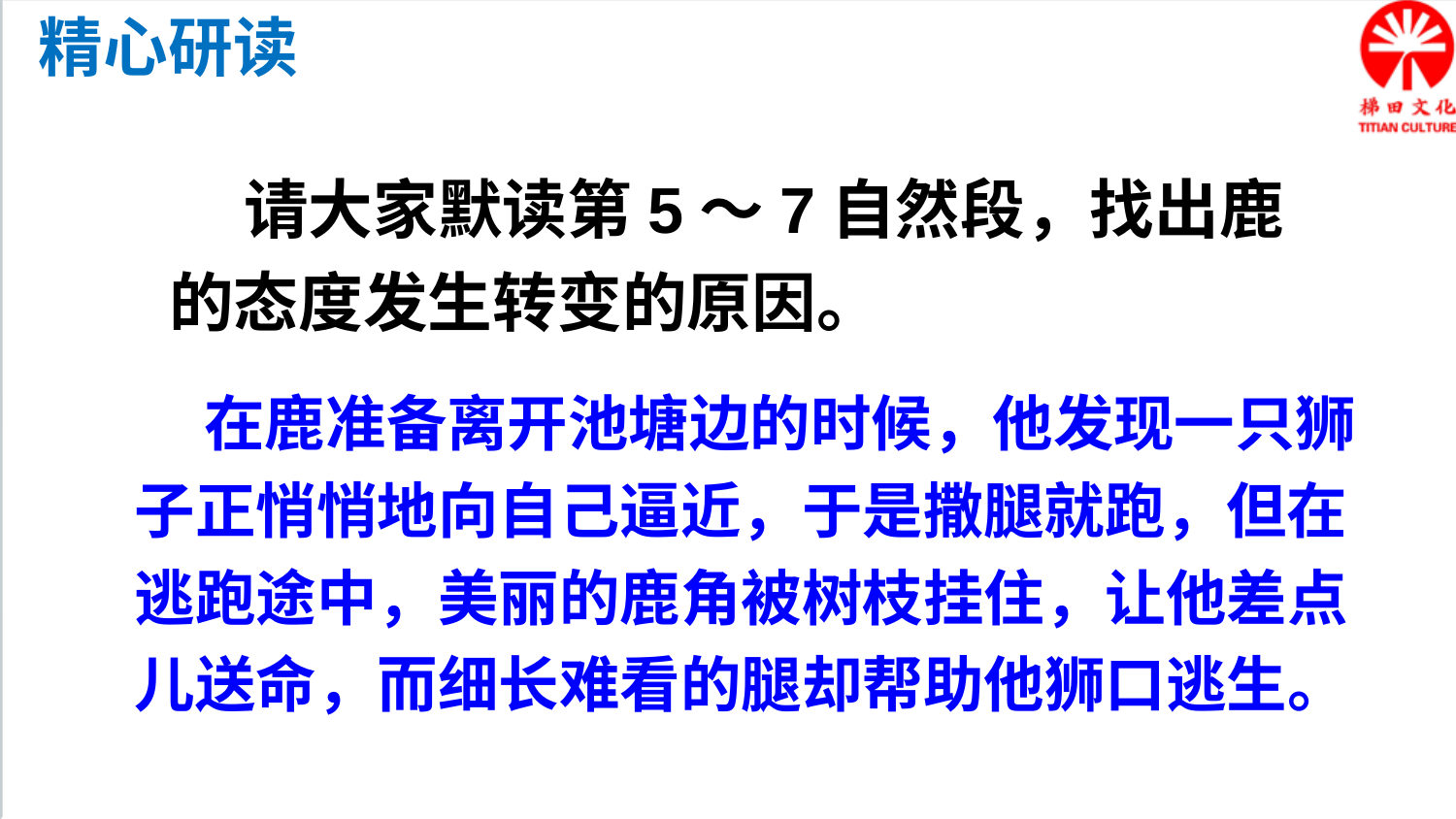

精心研读
    请大家默读第5～7自然段，找出鹿的态度发生转变的原因。
    在鹿准备离开池塘边的时候，他发现一只狮子正悄悄地向自己逼近，于是撒腿就跑，但在逃跑途中，美丽的鹿角被树枝挂住，让他差点儿送命，而细长难看的腿却帮助他狮口逃生。